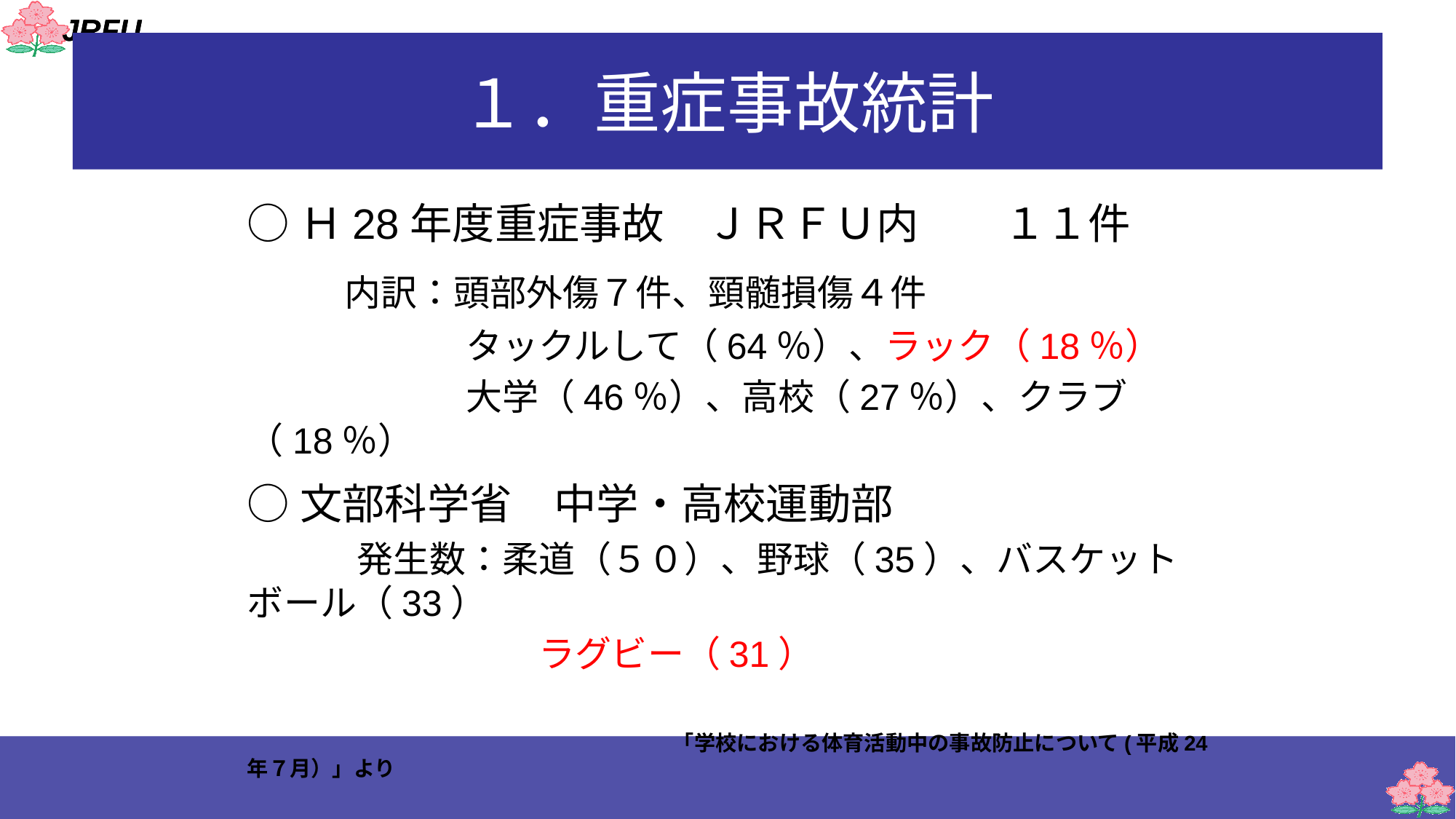

# １．重症事故統計
○Ｈ28年度重症事故　ＪＲＦＵ内　　１１件
　　内訳：頭部外傷７件、頸髄損傷４件
　　　　　　タックルして（64％）、ラック（18％）
　　　　　　大学（46％）、高校（27％）、クラブ（18％）
○文部科学省　中学・高校運動部
　　　発生数：柔道（５０）、野球（35）、バスケットボール（33）
　　　　　　　　ラグビー（31）

　　　　　　　　　　　　　　　　　　　　「学校における体育活動中の事故防止について(平成24年７月）」より